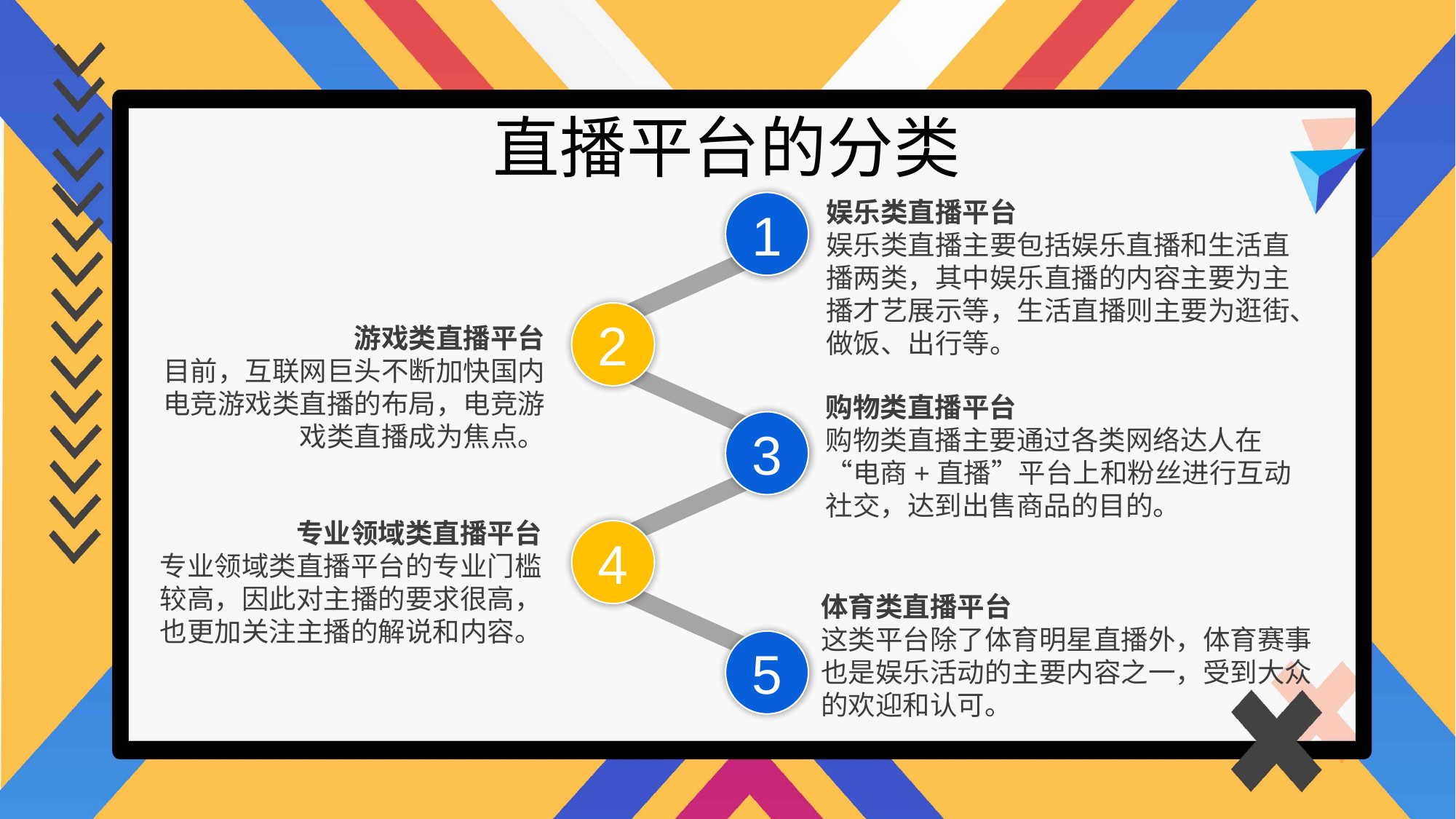

直播平台的分类
1
娱乐类直播平台
娱乐类直播主要包括娱乐直播和生活直播两类，其中娱乐直播的内容主要为主播才艺展示等，生活直播则主要为逛街、做饭、出行等。

2
游戏类直播平台
目前，互联网巨头不断加快国内电竞游戏类直播的布局，电竞游戏类直播成为焦点。
购物类直播平台
购物类直播主要通过各类网络达人在“电商+直播”平台上和粉丝进行互动社交，达到出售商品的目的。

3

专业领域类直播平台
专业领域类直播平台的专业门槛较高，因此对主播的要求很高，也更加关注主播的解说和内容。
4
体育类直播平台
这类平台除了体育明星直播外，体育赛事也是娱乐活动的主要内容之一，受到大众
的欢迎和认可。

5